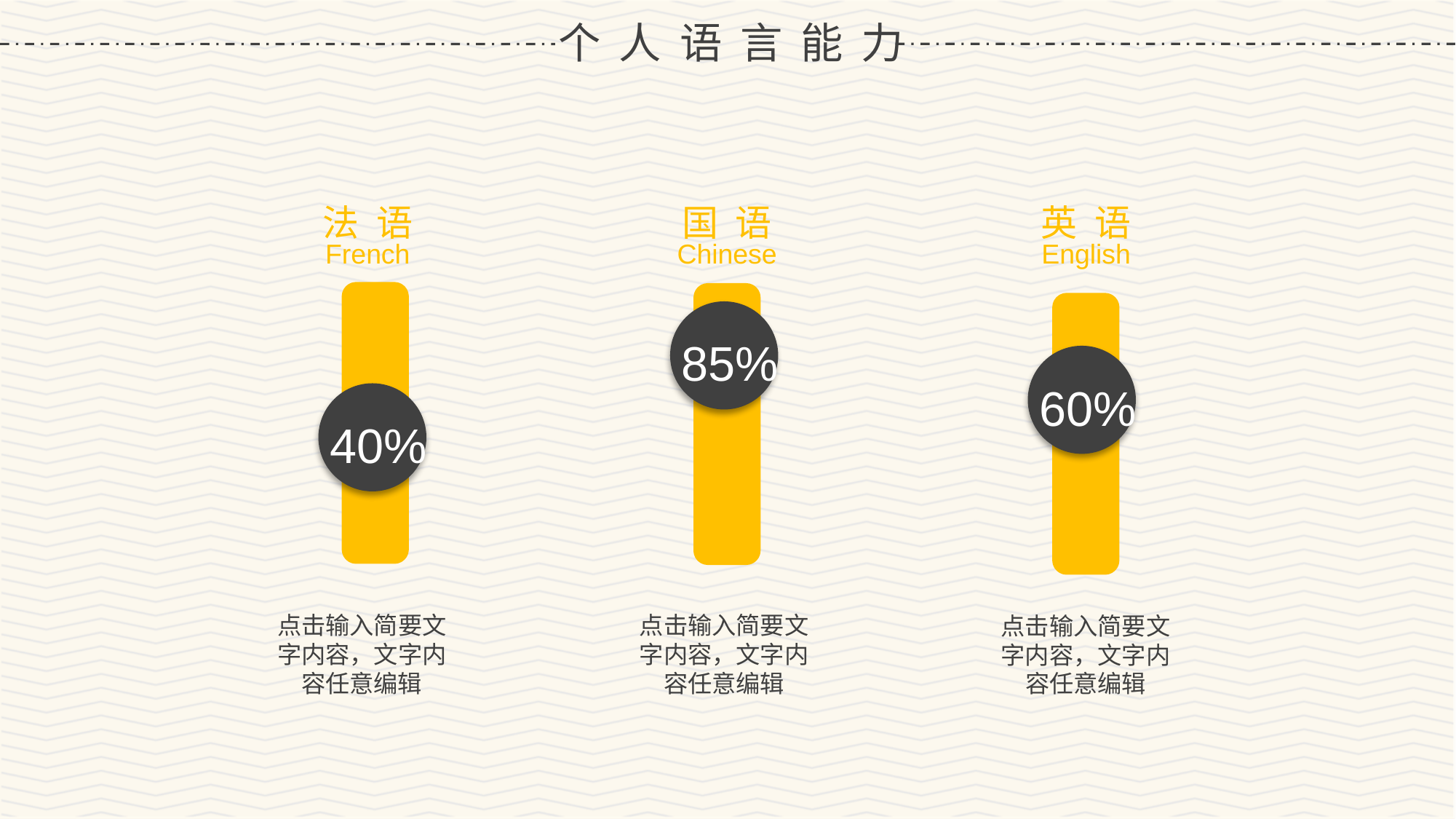

个人语言能力

法 语
French
国 语
Chinese
英 语
English

40%

85%

60%
点击输入简要文字内容，文字内容任意编辑
点击输入简要文字内容，文字内容任意编辑
点击输入简要文字内容，文字内容任意编辑